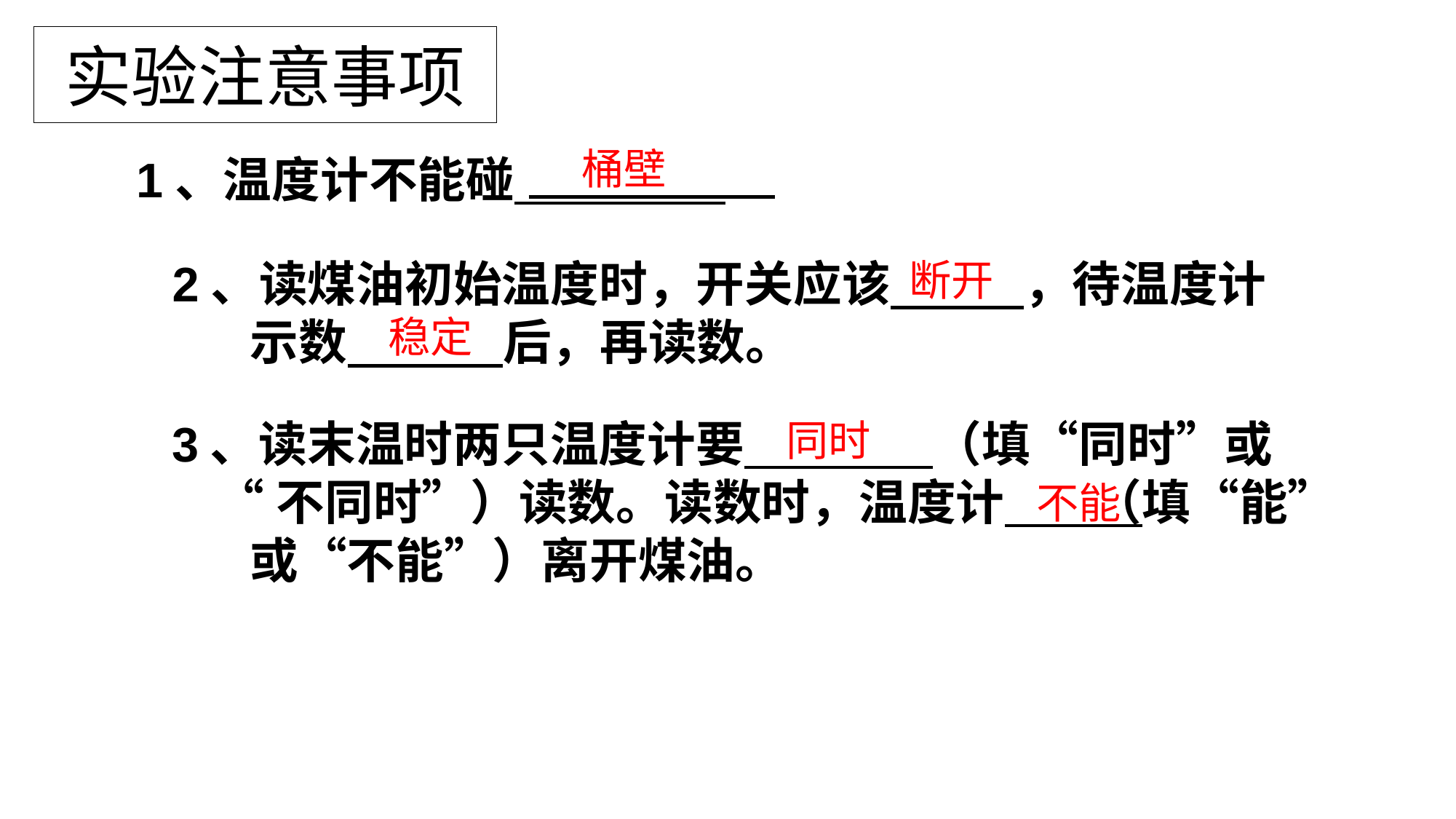

# 实验注意事项
桶壁
1、温度计不能碰
2、读煤油初始温度时，开关应该            ，待温度计
      示数              后，再读数。

断开
稳定
3、读末温时两只温度计要                 （填“同时”或
    “不同时”）读数。读数时，温度计        （填“能”
      或“不能”）离开煤油。
同时
不能